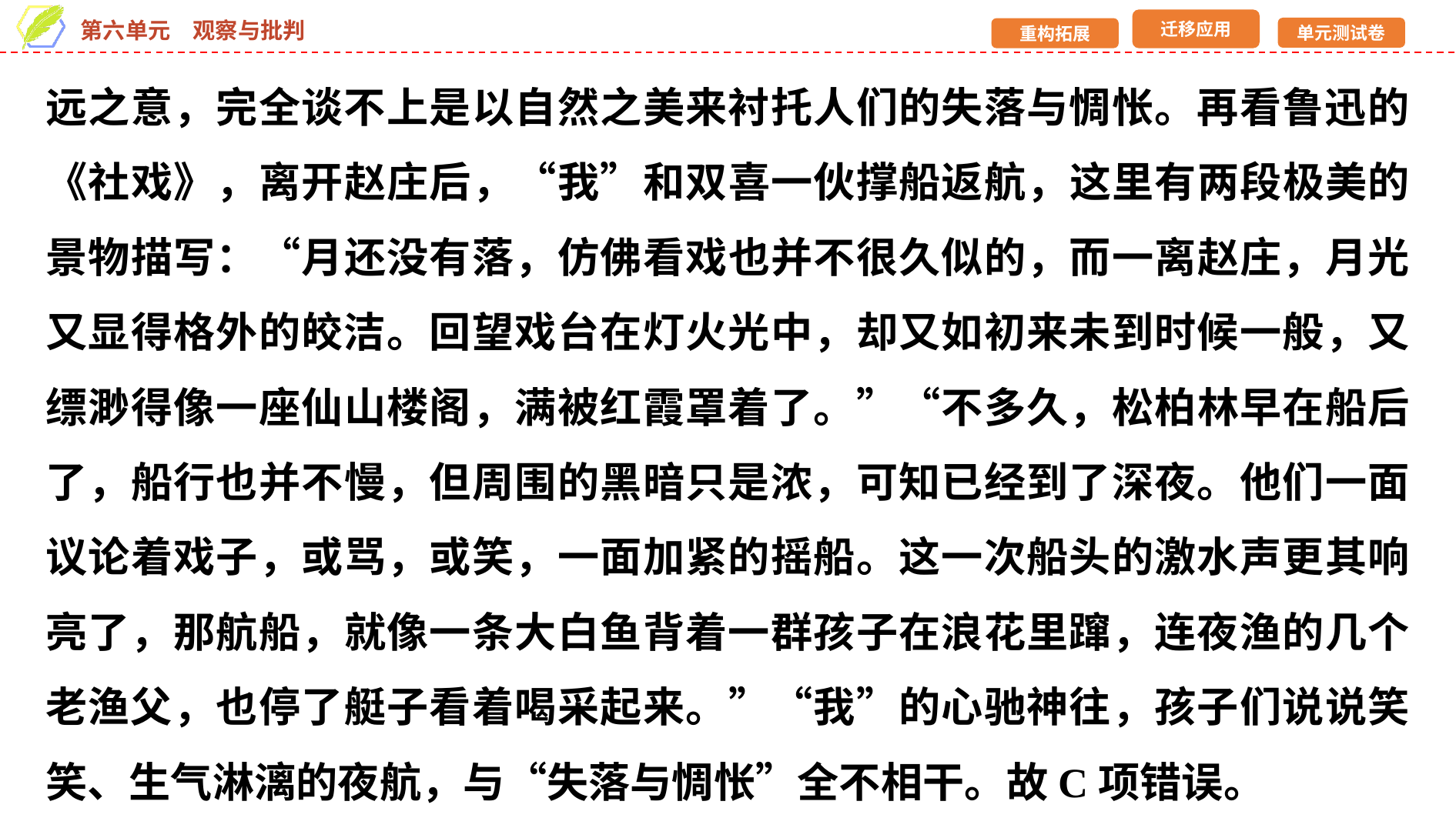

远之意，完全谈不上是以自然之美来衬托人们的失落与惆怅。再看鲁迅的《社戏》，离开赵庄后，“我”和双喜一伙撑船返航，这里有两段极美的景物描写：“月还没有落，仿佛看戏也并不很久似的，而一离赵庄，月光又显得格外的皎洁。回望戏台在灯火光中，却又如初来未到时候一般，又缥渺得像一座仙山楼阁，满被红霞罩着了。”“不多久，松柏林早在船后了，船行也并不慢，但周围的黑暗只是浓，可知已经到了深夜。他们一面议论着戏子，或骂，或笑，一面加紧的摇船。这一次船头的激水声更其响亮了，那航船，就像一条大白鱼背着一群孩子在浪花里蹿，连夜渔的几个老渔父，也停了艇子看着喝采起来。”“我”的心驰神往，孩子们说说笑笑、生气淋漓的夜航，与“失落与惆怅”全不相干。故C项错误。